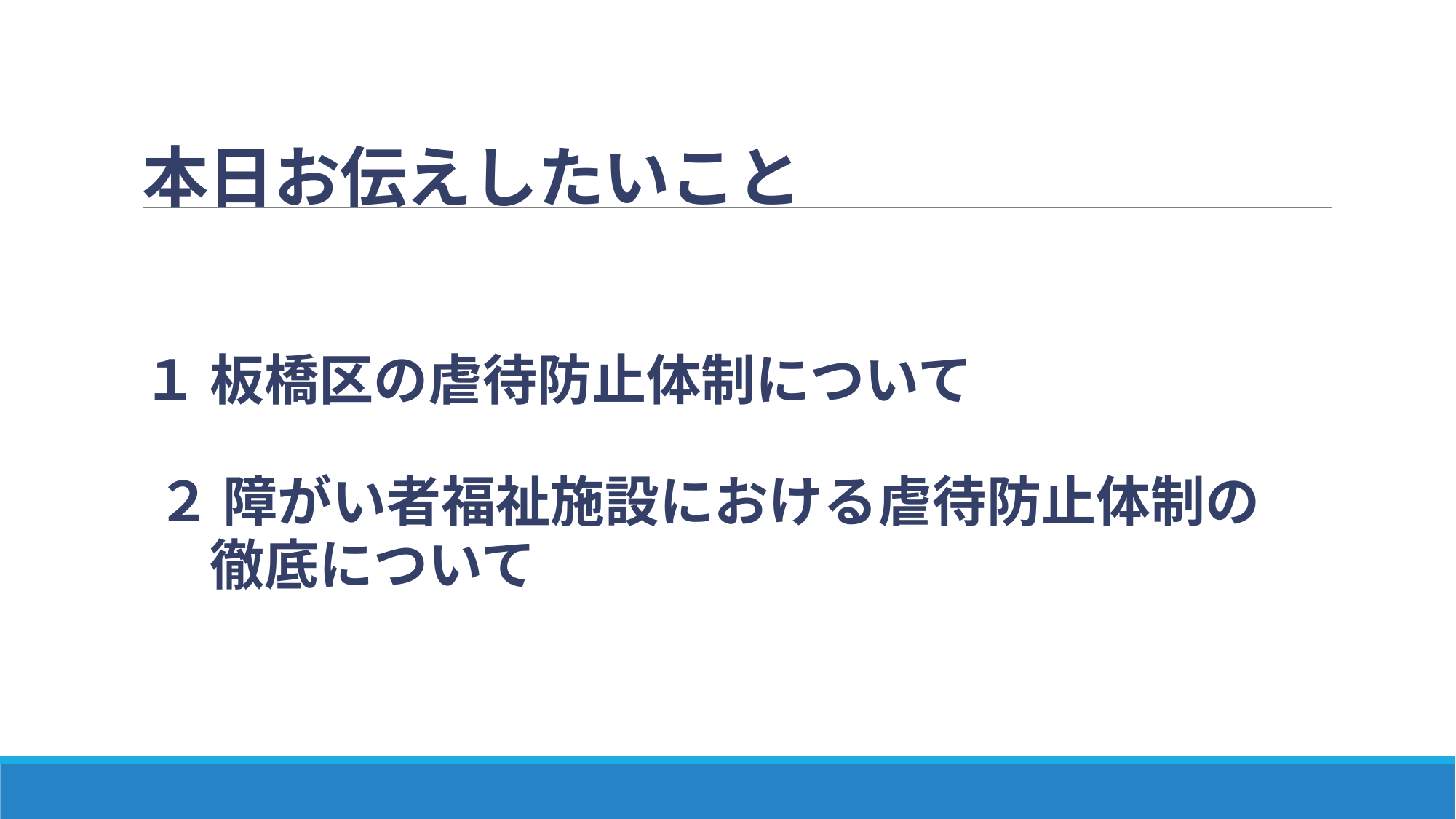

# 本日お伝えしたいこと
１ 板橋区の虐待防止体制について

 ２ 障がい者福祉施設における虐待防止体制の
　  徹底について